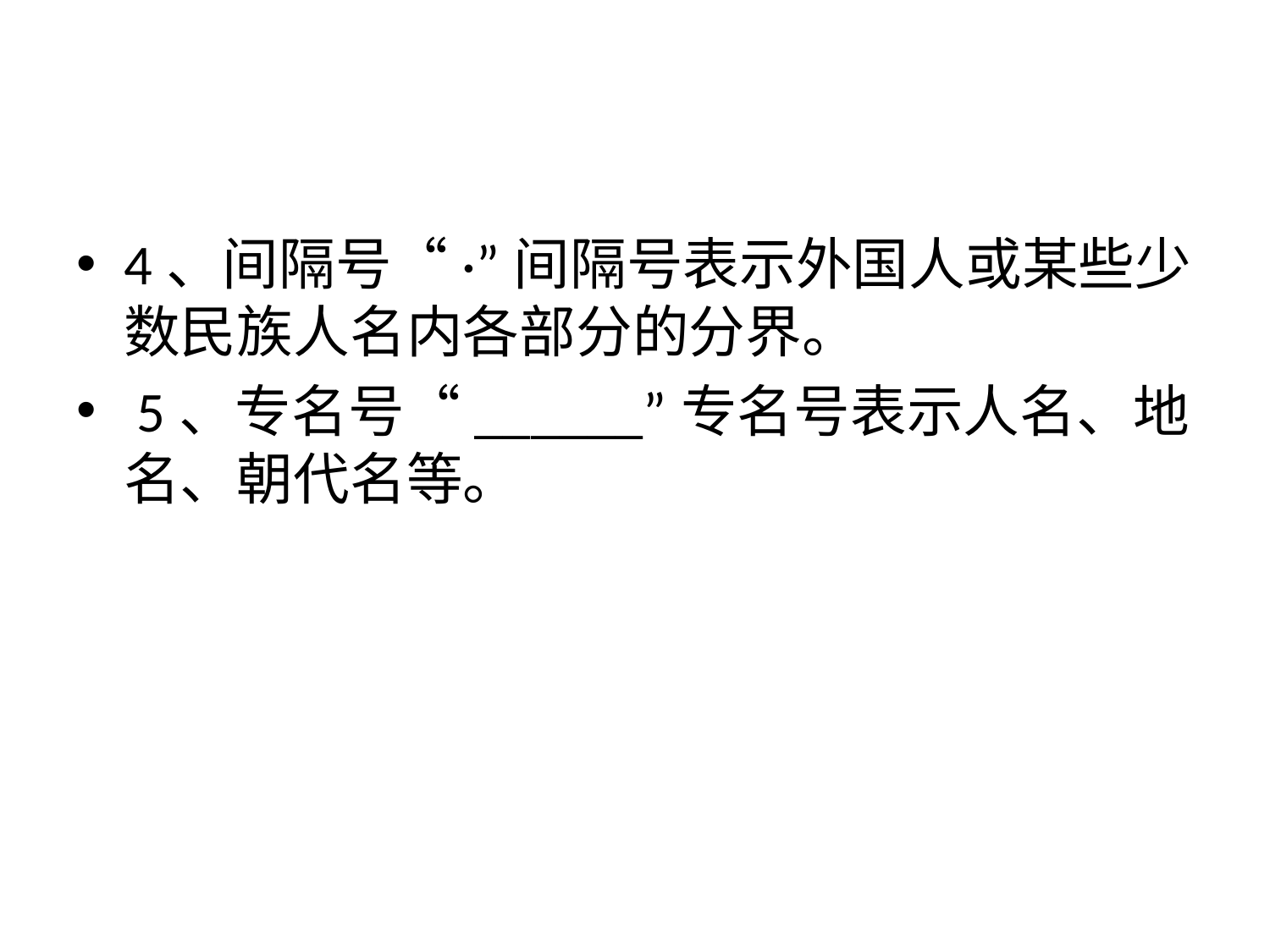

#
4、间隔号“·”间隔号表示外国人或某些少数民族人名内各部分的分界。
 5、专名号“______”专名号表示人名、地名、朝代名等。